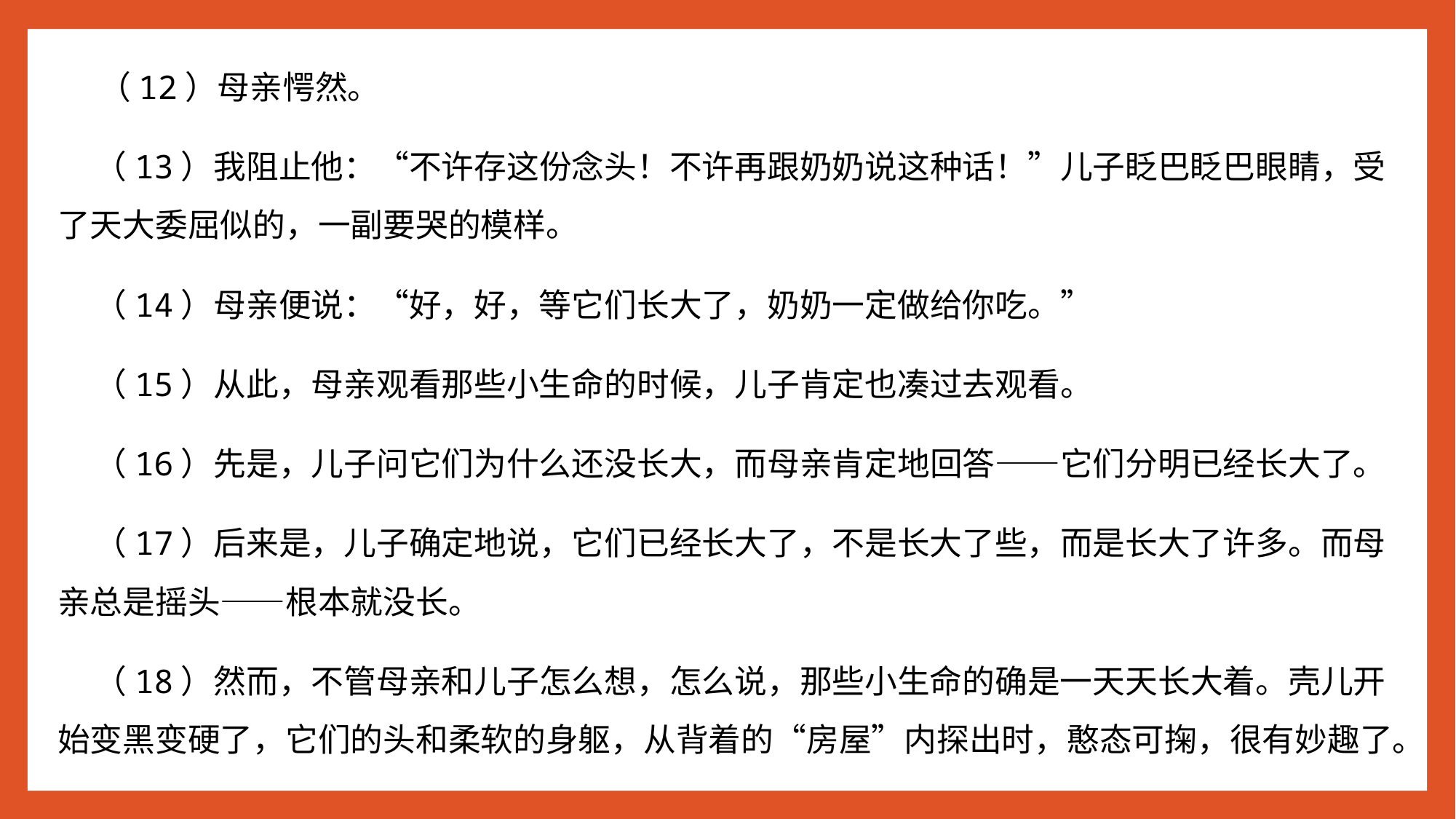

（12）母亲愕然。
    （13）我阻止他：“不许存这份念头！不许再跟奶奶说这种话！”儿子眨巴眨巴眼睛，受了天大委屈似的，一副要哭的模样。
    （14）母亲便说：“好，好，等它们长大了，奶奶一定做给你吃。”
    （15）从此，母亲观看那些小生命的时候，儿子肯定也凑过去观看。
    （16）先是，儿子问它们为什么还没长大，而母亲肯定地回答——它们分明已经长大了。
    （17）后来是，儿子确定地说，它们已经长大了，不是长大了些，而是长大了许多。而母亲总是摇头——根本就没长。
    （18）然而，不管母亲和儿子怎么想，怎么说，那些小生命的确是一天天长大着。壳儿开始变黑变硬了，它们的头和柔软的身躯，从背着的“房屋”内探出时，憨态可掬，很有妙趣了。